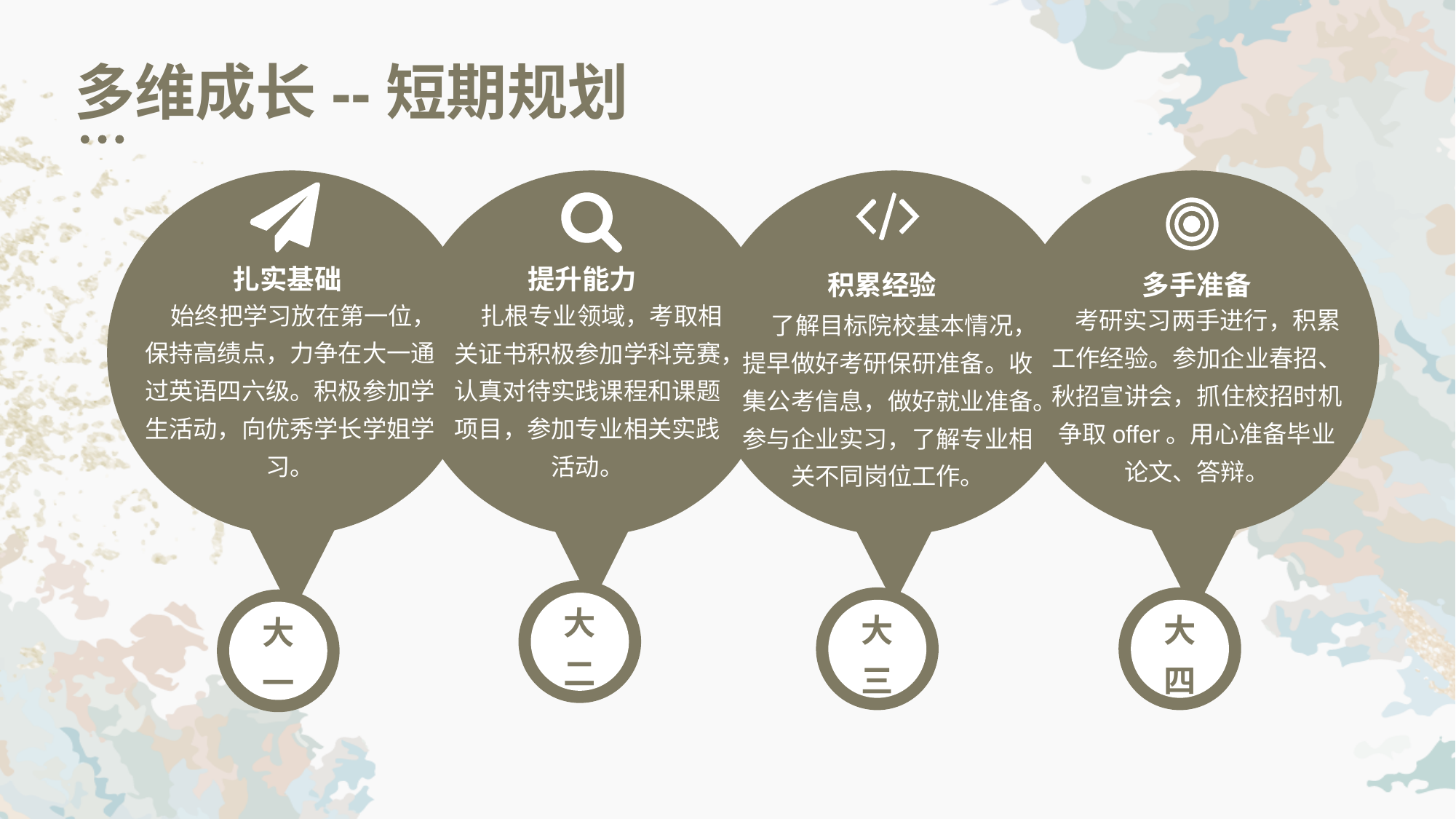

多维成长--短期规划

提升能力
    扎根专业领域，考取相关证书积极参加学科竞赛，认真对待实践课程和课题项目，参加专业相关实践活动。
扎实基础

    始终把学习放在第一位，保持高绩点，力争在大一通过英语四六级。积极参加学生活动，向优秀学长学姐学习。
多手准备
   考研实习两手进行，积累工作经验。参加企业春招、秋招宣讲会，抓住校招时机争取offer。用心准备毕业论文、答辩。
积累经验
     了解目标院校基本情况，提早做好考研保研准备。收集公考信息，做好就业准备。参与企业实习，了解专业相关不同岗位工作。

大二

大三

大四

大一